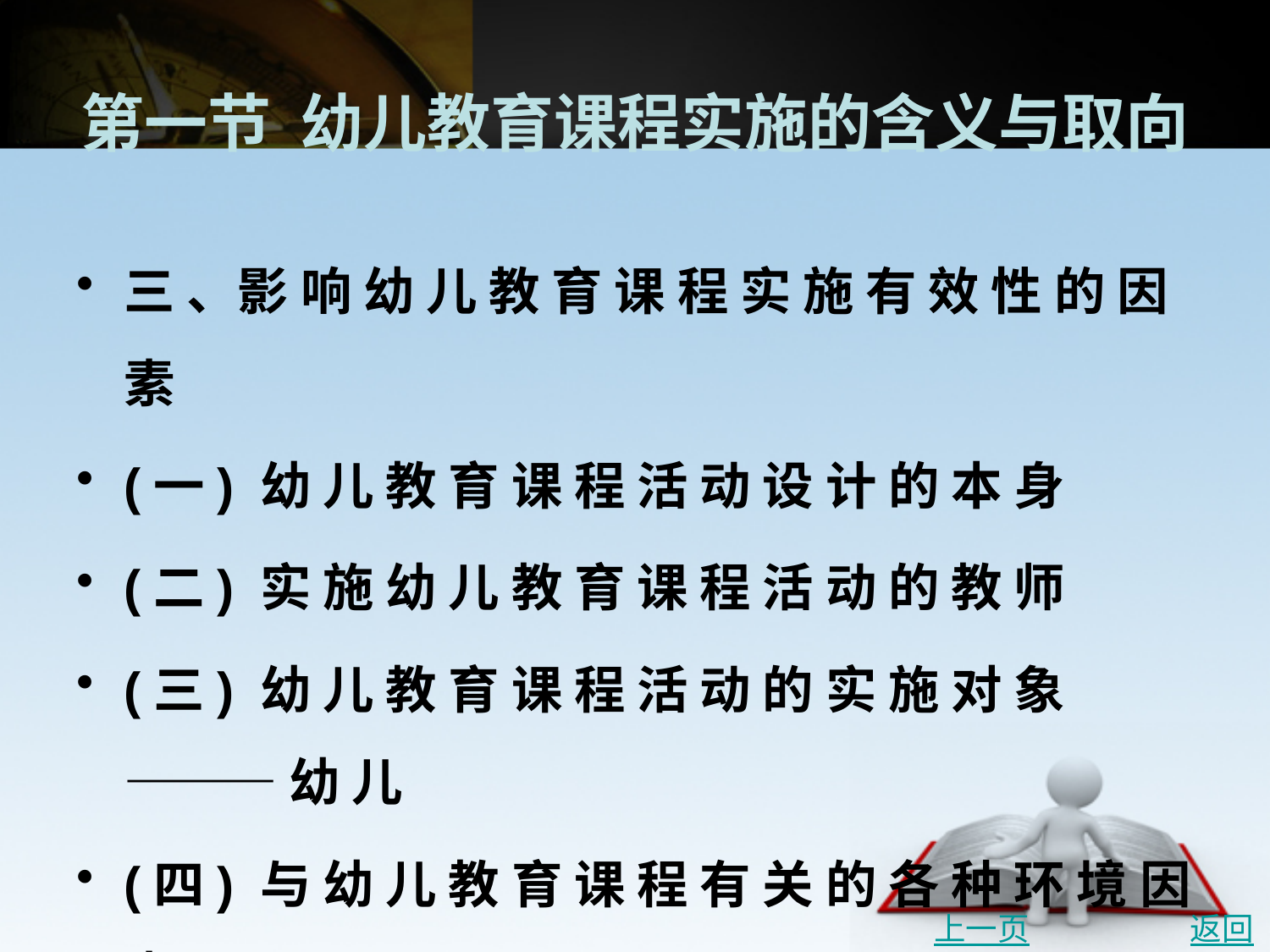

# 第一节  幼儿教育课程实施的含义与取向
三 、影 响 幼 儿 教 育 课 程 实 施 有 效 性 的 因 素
(一) 幼 儿 教 育 课 程 活 动 设 计 的 本 身
(二) 实 施 幼 儿 教 育 课 程 活 动 的 教 师
(三) 幼 儿 教 育 课 程 活 动 的 实 施 对 象 ——— 幼 儿
(四) 与 幼 儿 教 育 课 程 有 关 的 各 种 环 境 因 素

上一页
返回